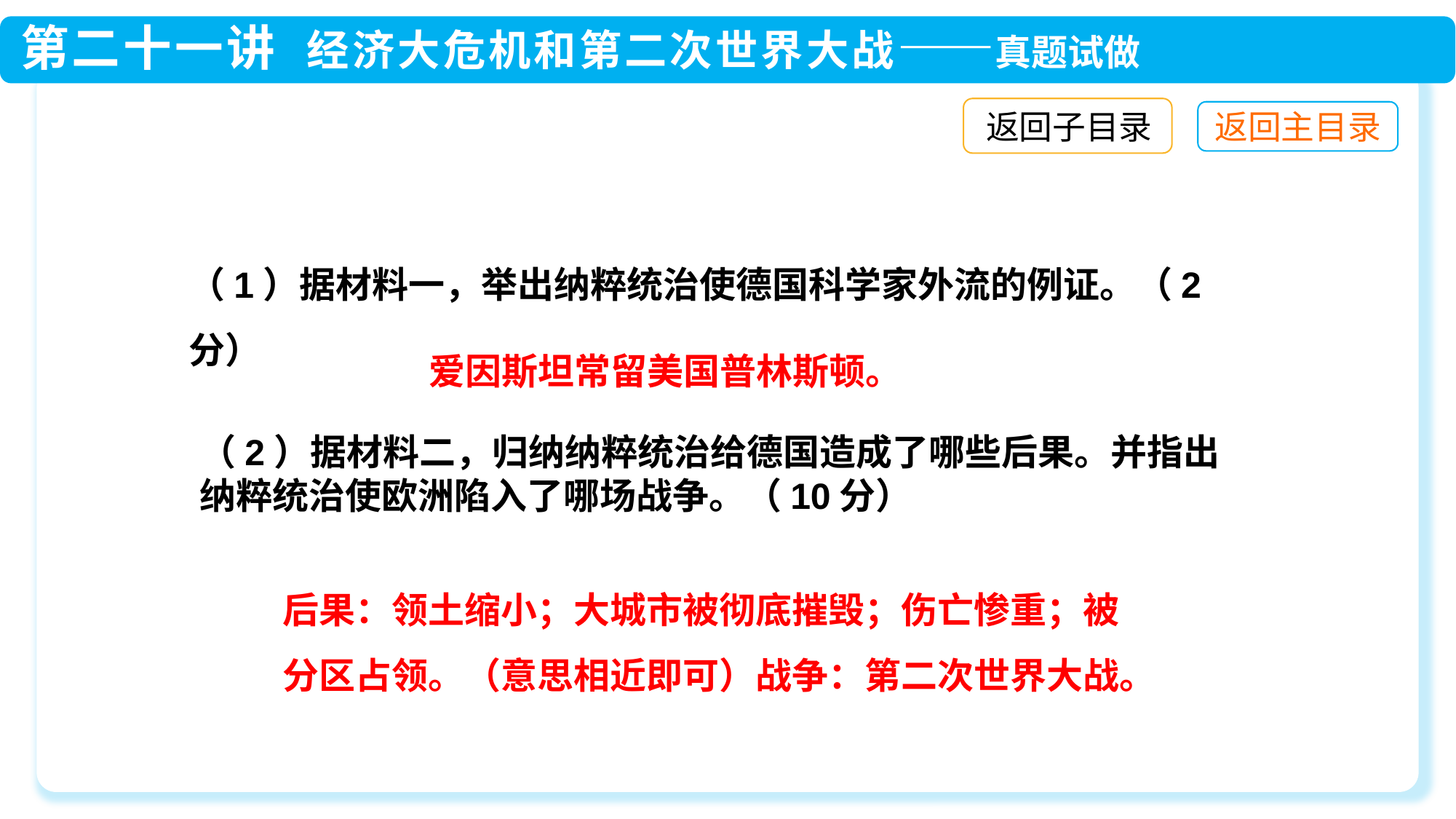

返回子目录
（1）据材料一，举出纳粹统治使德国科学家外流的例证。（2分）
爱因斯坦常留美国普林斯顿。
（2）据材料二，归纳纳粹统治给德国造成了哪些后果。并指出纳粹统治使欧洲陷入了哪场战争。（10分）
后果：领土缩小；大城市被彻底摧毁；伤亡惨重；被分区占领。（意思相近即可）战争：第二次世界大战。